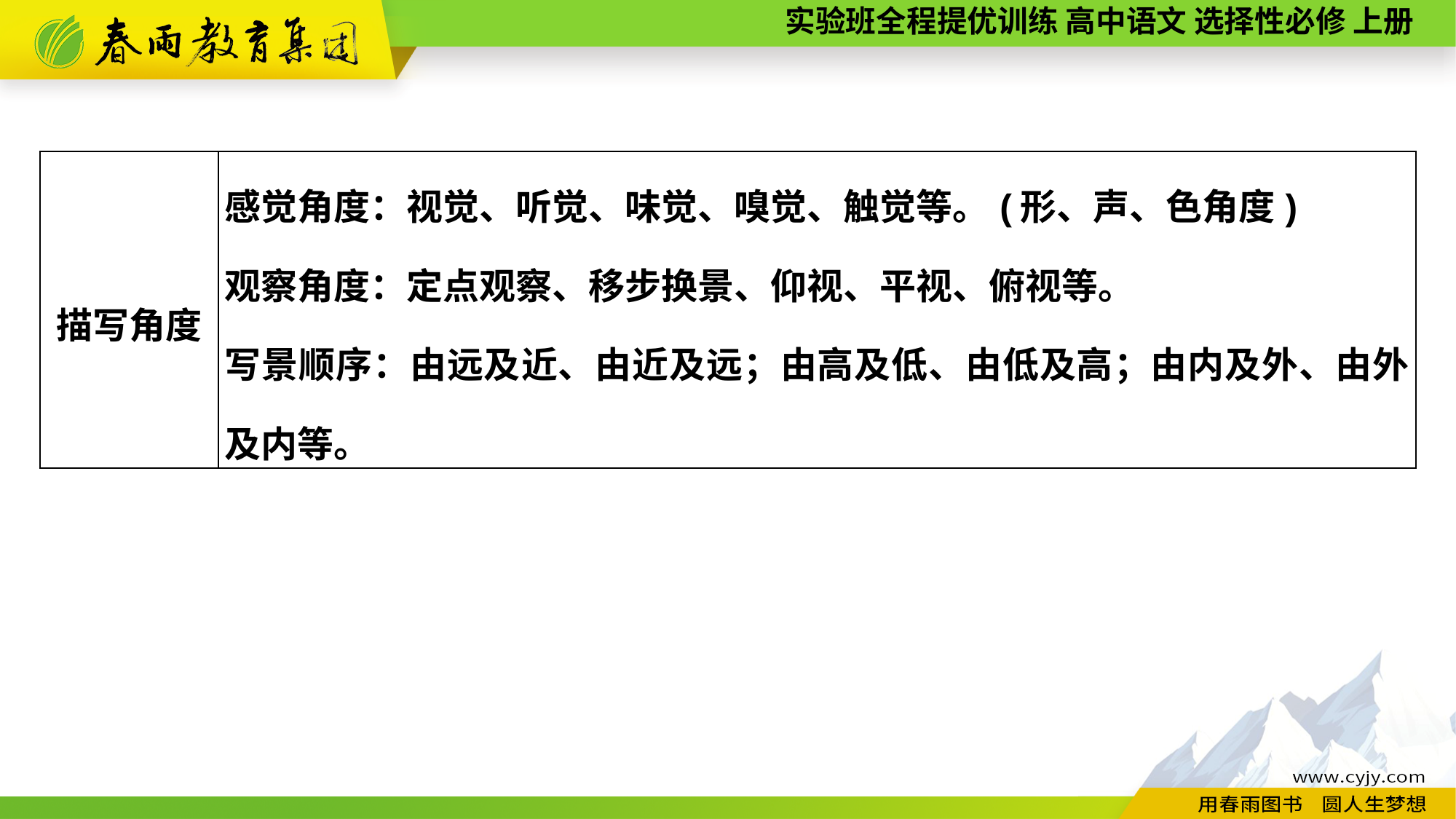

| 描写角度 | 感觉角度：视觉、听觉、味觉、嗅觉、触觉等。(形、声、色角度) 观察角度：定点观察、移步换景、仰视、平视、俯视等。 写景顺序：由远及近、由近及远；由高及低、由低及高；由内及外、由外及内等。 |
| --- | --- |